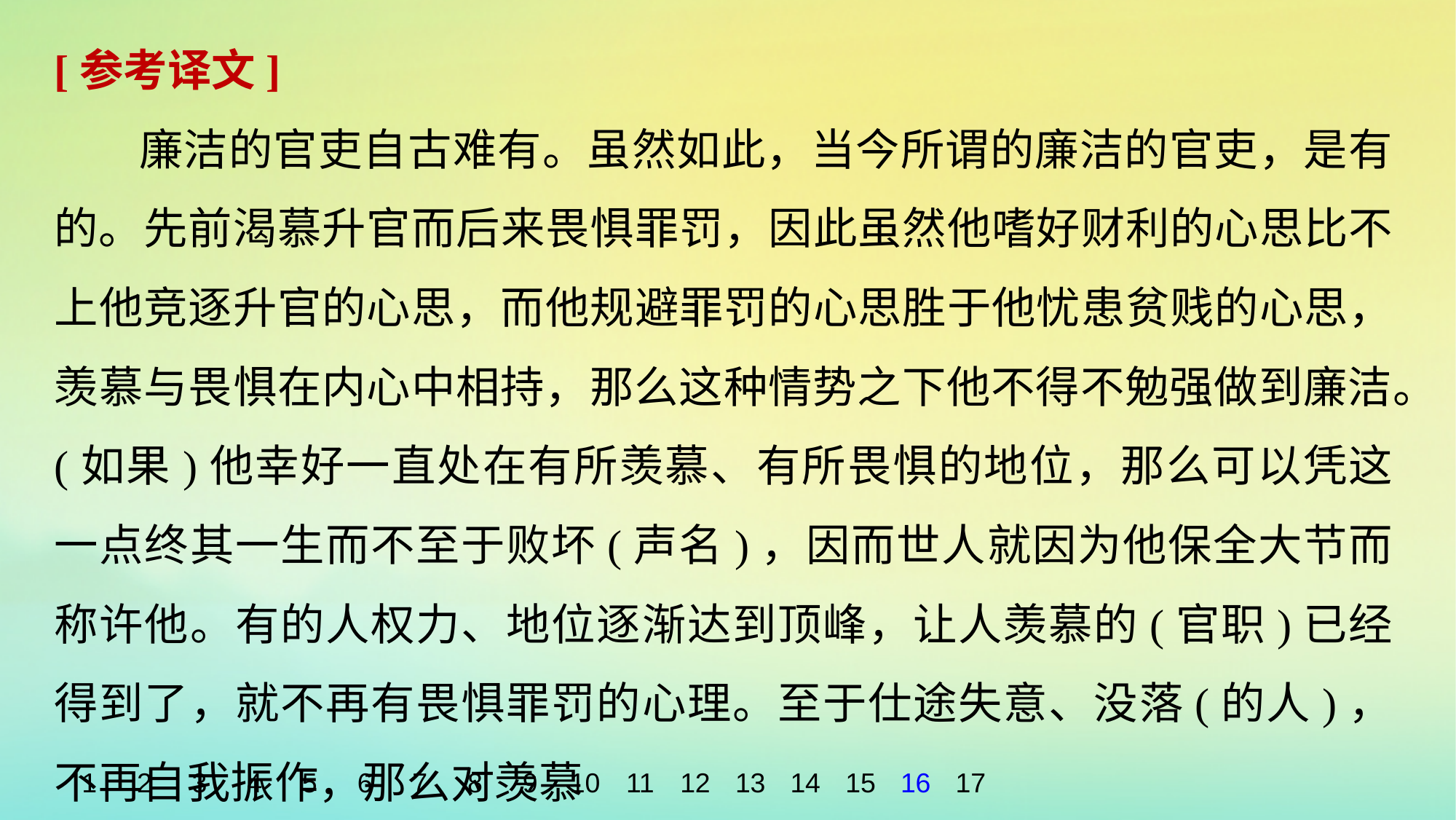

[参考译文]
廉洁的官吏自古难有。虽然如此，当今所谓的廉洁的官吏，是有的。先前渴慕升官而后来畏惧罪罚，因此虽然他嗜好财利的心思比不上他竞逐升官的心思，而他规避罪罚的心思胜于他忧患贫贱的心思，羡慕与畏惧在内心中相持，那么这种情势之下他不得不勉强做到廉洁。(如果)他幸好一直处在有所羡慕、有所畏惧的地位，那么可以凭这一点终其一生而不至于败坏(声名)，因而世人就因为他保全大节而称许他。有的人权力、地位逐渐达到顶峰，让人羡慕的(官职)已经得到了，就不再有畏惧罪罚的心理。至于仕途失意、没落(的人)，不再自我振作，那么对羡慕
1
2
3
4
5
6
7
8
9
10
11
12
13
14
15
16
17